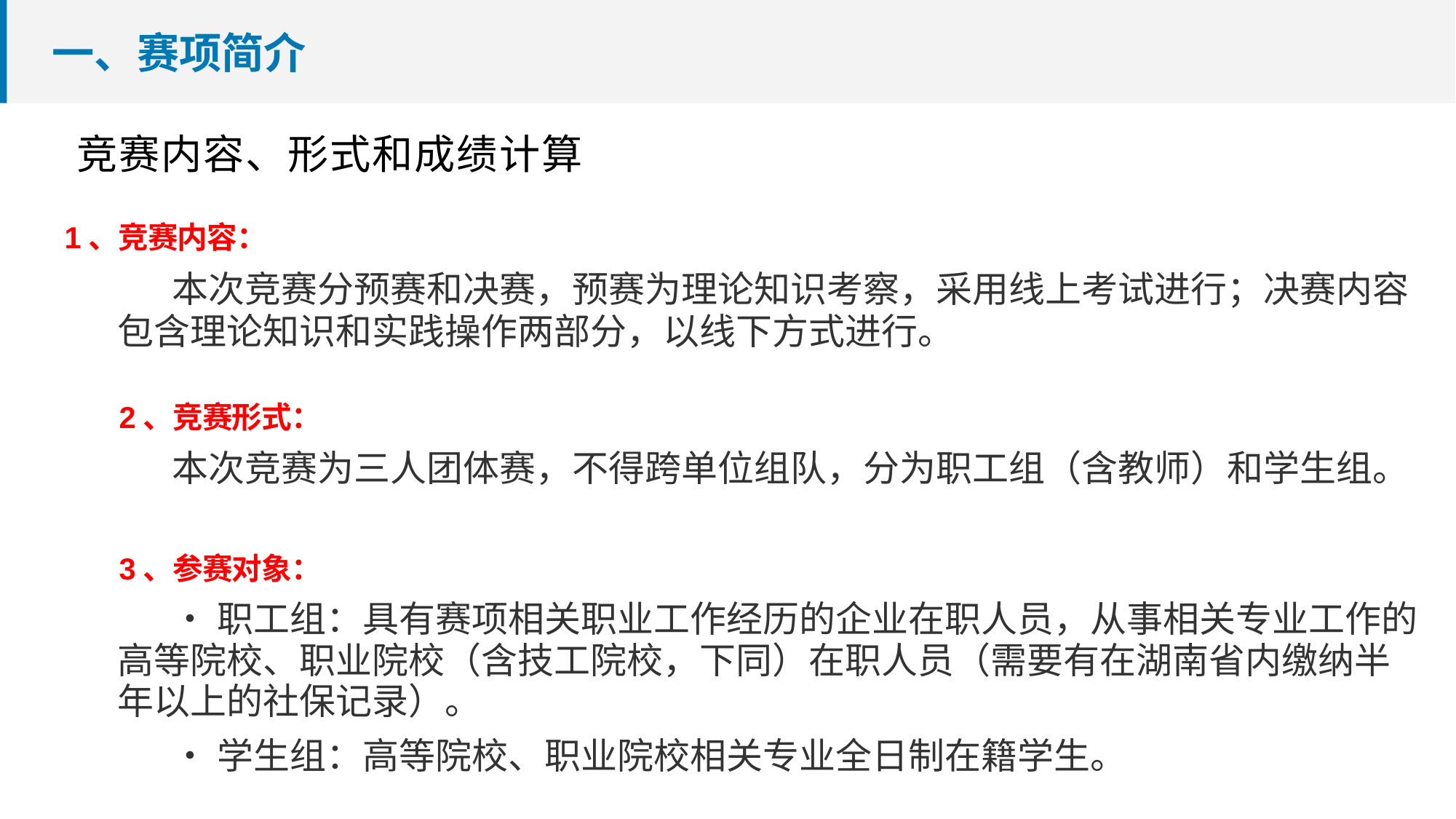

# 一、赛项简介

竞赛内容、形式和成绩计算

1、竞赛内容：
本次竞赛分预赛和决赛，预赛为理论知识考察，采用线上考试进行；决赛内容包含理论知识和实践操作两部分，以线下方式进行。

2、竞赛形式：
本次竞赛为三人团体赛，不得跨单位组队，分为职工组（含教师）和学生组。

3、参赛对象：
•职工组：具有赛项相关职业工作经历的企业在职人员，从事相关专业工作的高等院校、职业院校（含技工院校，下同）在职人员（需要有在湖南省内缴纳半年以上的社保记录）。
•学生组：高等院校、职业院校相关专业全日制在籍学生。